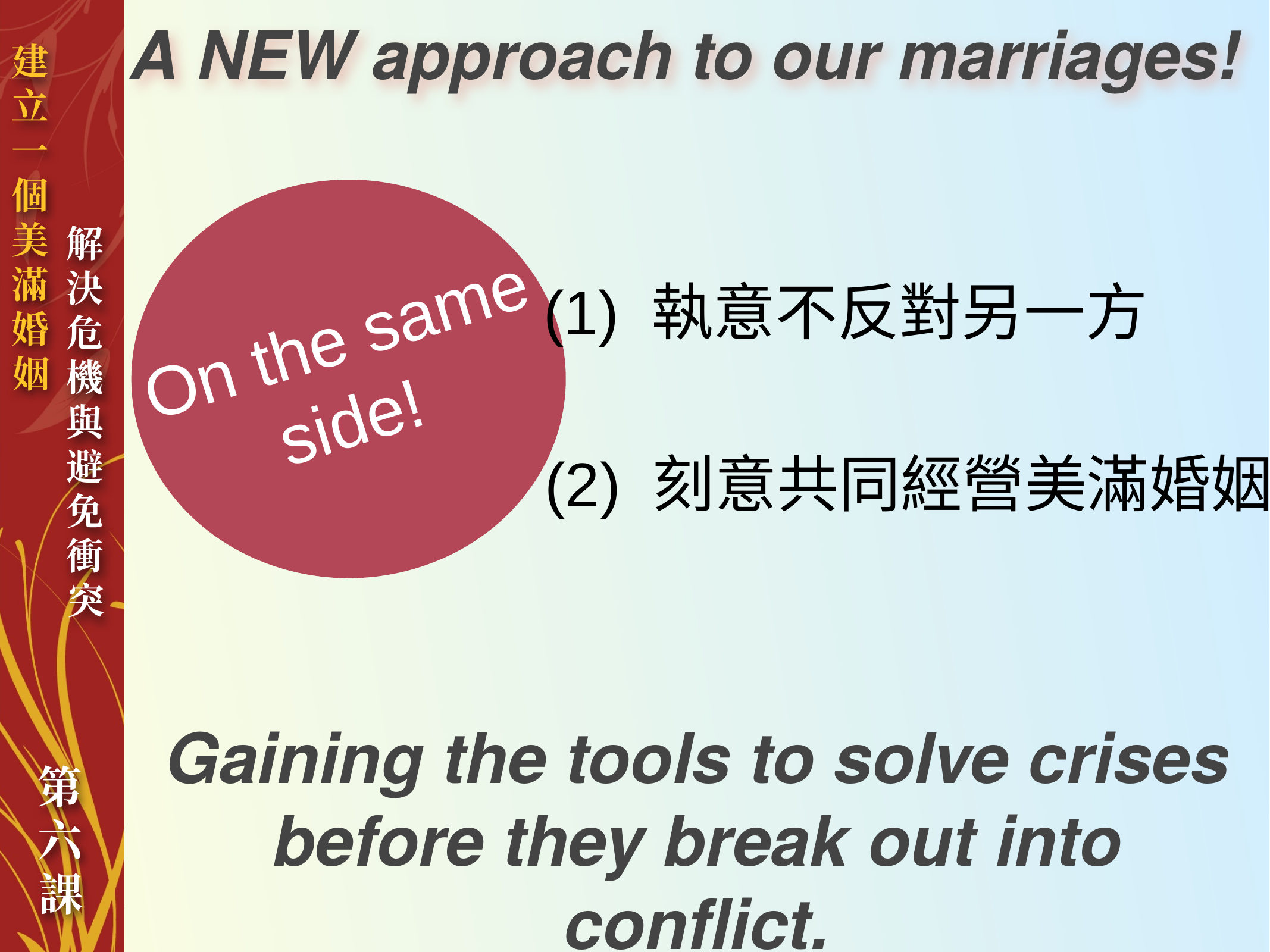

A NEW approach to our marriages!

On the same side!
(1) 執意不反對另一方
(2) 刻意共同經營美滿婚姻
Gaining the tools to solve crises before they break out into conflict.